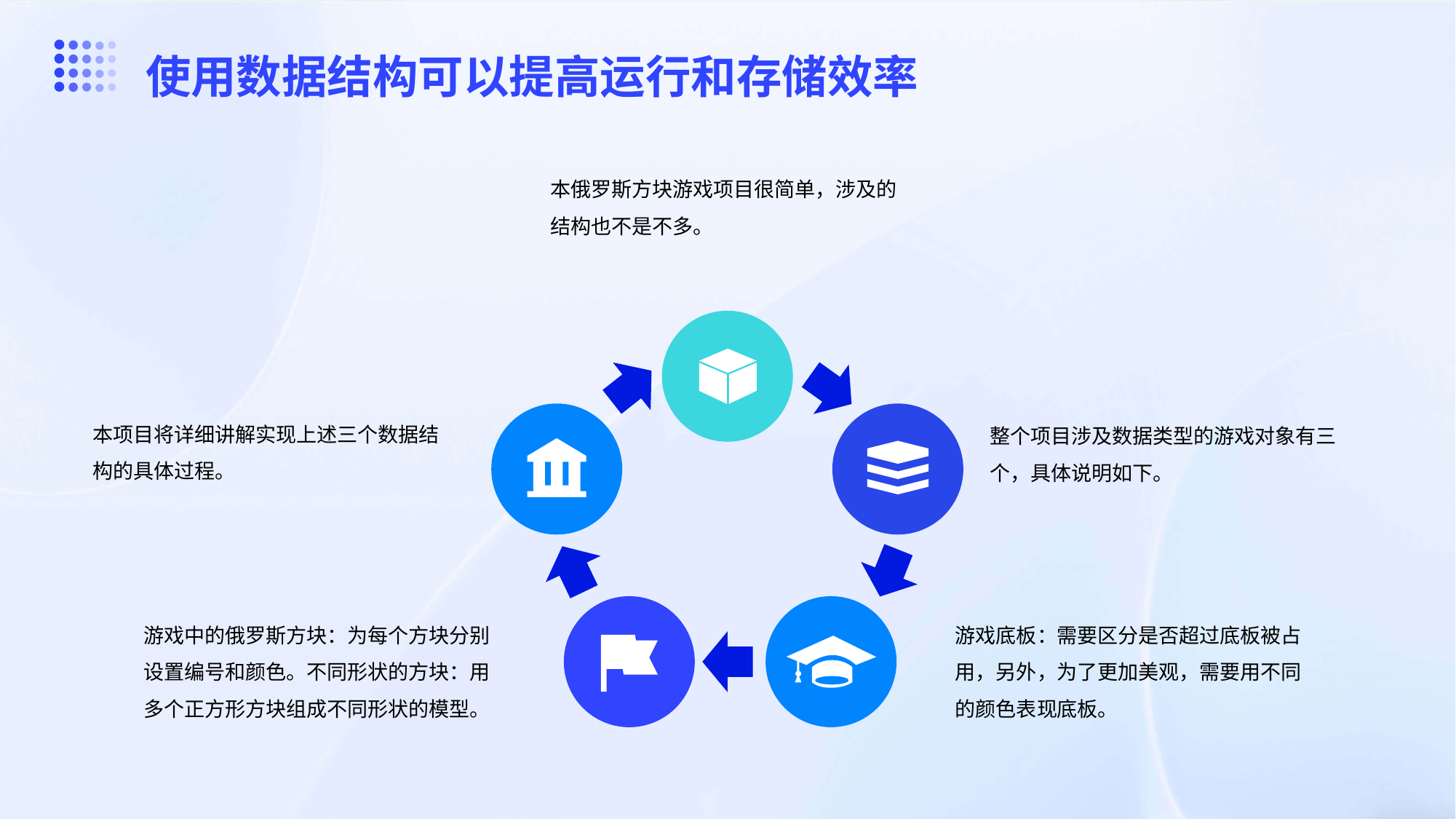

使用数据结构可以提高运行和存储效率

本俄罗斯方块游戏项目很简单，涉及的结构也不是不多。

本项目将详细讲解实现上述三个数据结构的具体过程。
整个项目涉及数据类型的游戏对象有三个，具体说明如下。

游戏中的俄罗斯方块：为每个方块分别设置编号和颜色。不同形状的方块：用多个正方形方块组成不同形状的模型。
游戏底板：需要区分是否超过底板被占用，另外，为了更加美观，需要用不同的颜色表现底板。